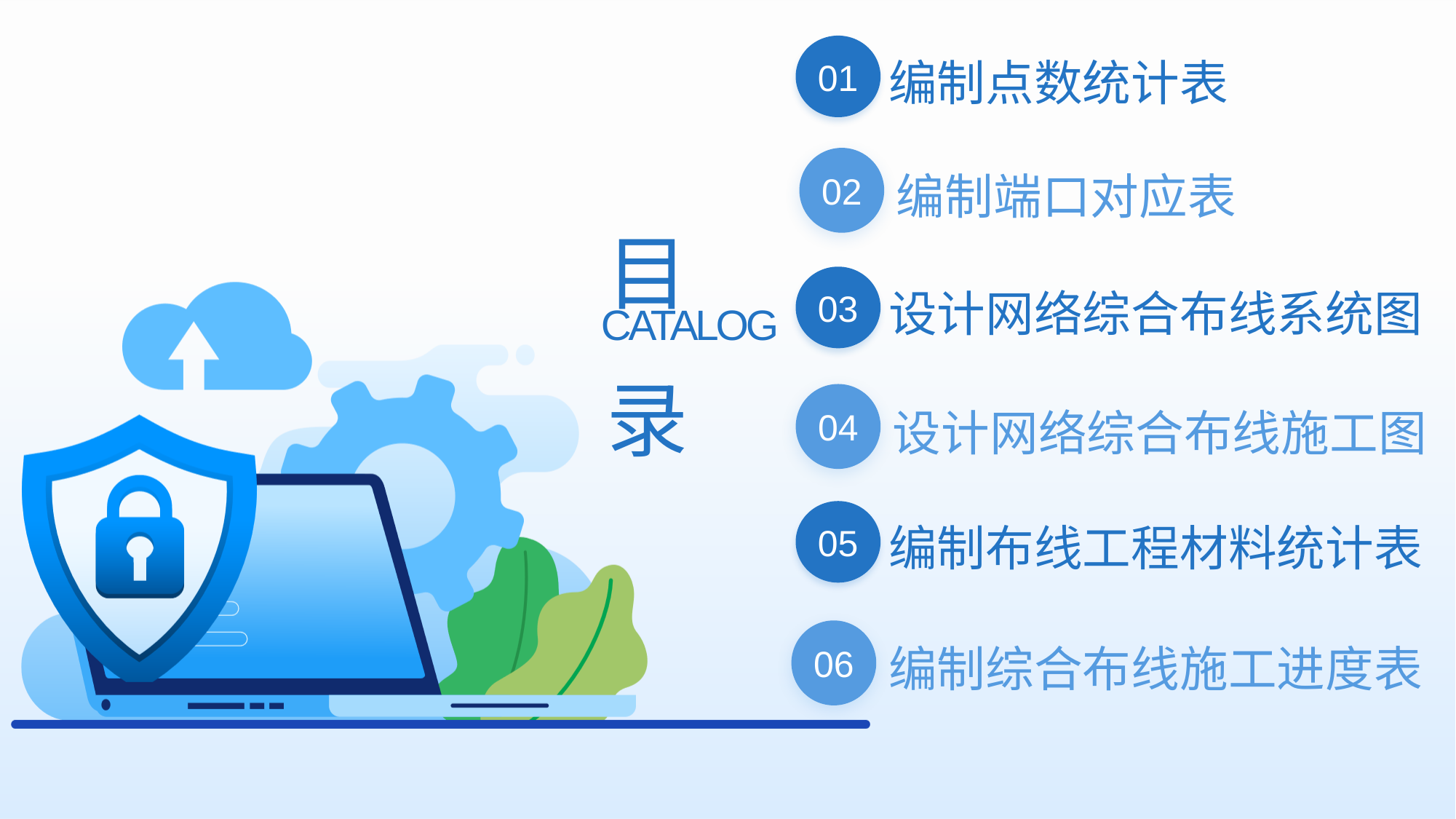

编制点数统计表
01
编制端口对应表
02
目
录
CATALOG
设计网络综合布线系统图
03
设计网络综合布线施工图
04
编制布线工程材料统计表
05
编制综合布线施工进度表
06